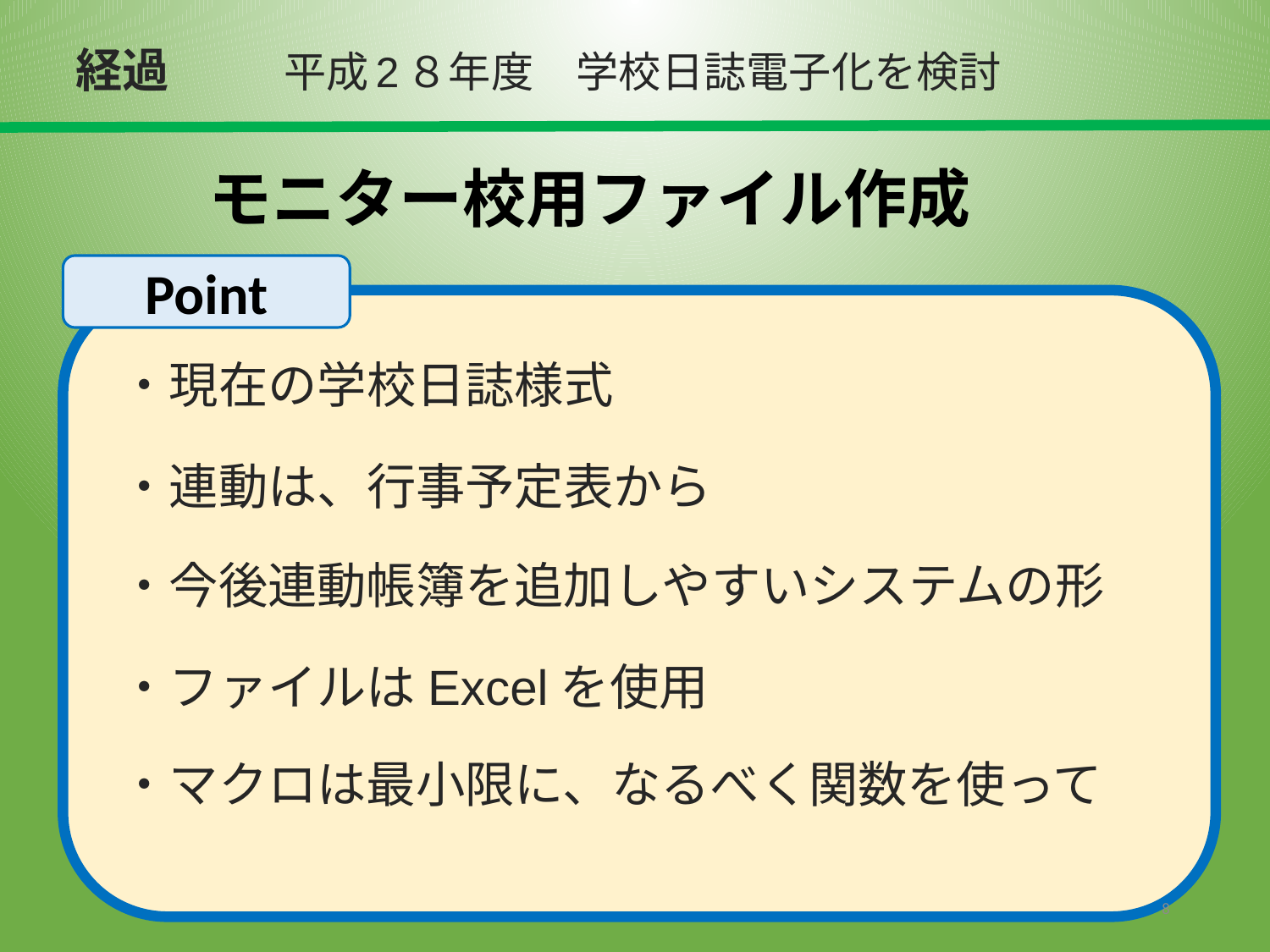

経過
平成2８年度　学校日誌電子化を検討
モニター校用ファイル作成
Point

・現在の学校日誌様式
・連動は、行事予定表から
・今後連動帳簿を追加しやすいシステムの形
・ファイルはExcelを使用
・マクロは最小限に、なるべく関数を使って
8